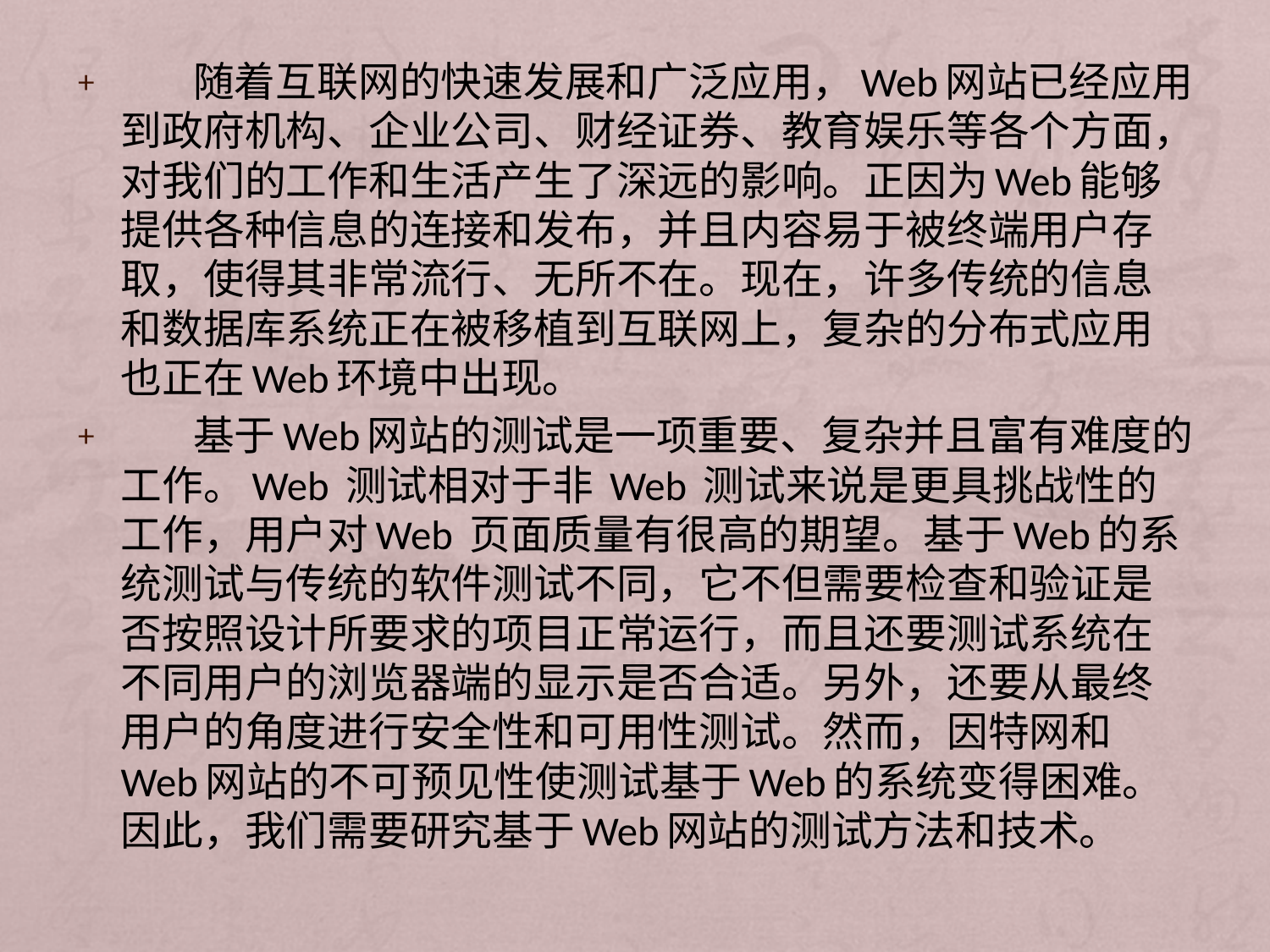

随着互联网的快速发展和广泛应用，Web网站已经应用到政府机构、企业公司、财经证券、教育娱乐等各个方面，对我们的工作和生活产生了深远的影响。正因为Web能够提供各种信息的连接和发布，并且内容易于被终端用户存取，使得其非常流行、无所不在。现在，许多传统的信息和数据库系统正在被移植到互联网上，复杂的分布式应用也正在Web环境中出现。
       基于Web网站的测试是一项重要、复杂并且富有难度的工作。Web 测试相对于非 Web 测试来说是更具挑战性的工作，用户对Web 页面质量有很高的期望。基于Web的系统测试与传统的软件测试不同，它不但需要检查和验证是否按照设计所要求的项目正常运行，而且还要测试系统在不同用户的浏览器端的显示是否合适。另外，还要从最终用户的角度进行安全性和可用性测试。然而，因特网和Web网站的不可预见性使测试基于Web的系统变得困难。因此，我们需要研究基于Web网站的测试方法和技术。